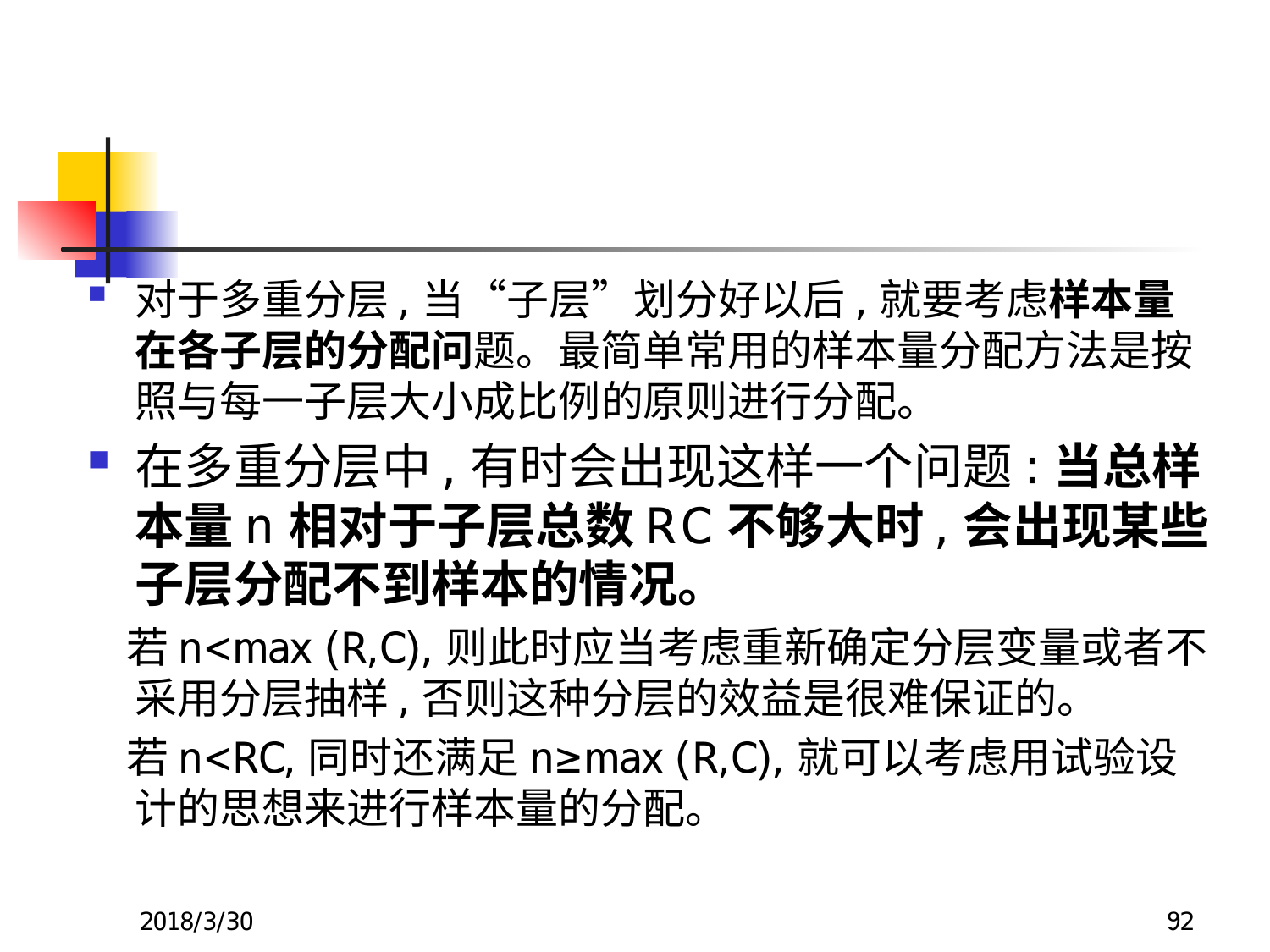

对于多重分层,当“子层”划分好以后,就要考虑样本量在各子层的分配问题。最简单常用的样本量分配方法是按照与每一子层大小成比例的原则进行分配。
在多重分层中,有时会出现这样一个问题:当总样本量n相对于子层总数RC不够大时,会出现某些子层分配不到样本的情况。
   若n<max (R,C),则此时应当考虑重新确定分层变量或者不采用分层抽样,否则这种分层的效益是很难保证的。
   若n<RC,同时还满足n≥max (R,C),就可以考虑用试验设计的思想来进行样本量的分配。
2018/3/30
92